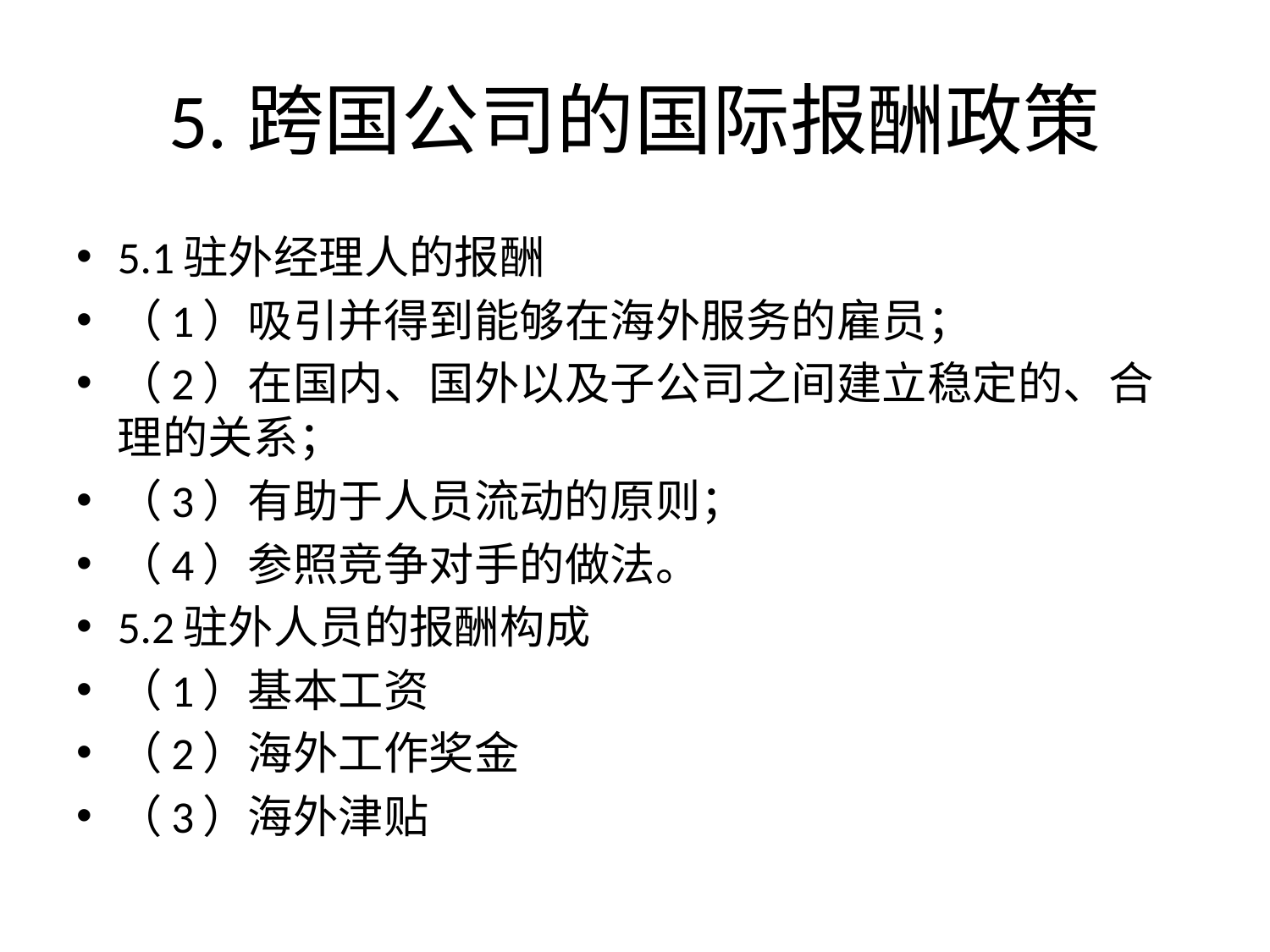

# 5.跨国公司的国际报酬政策
5.1驻外经理人的报酬
（1）吸引并得到能够在海外服务的雇员；
（2）在国内、国外以及子公司之间建立稳定的、合理的关系；
（3）有助于人员流动的原则；
（4）参照竞争对手的做法。
5.2驻外人员的报酬构成
（1）基本工资
（2）海外工作奖金
（3）海外津贴